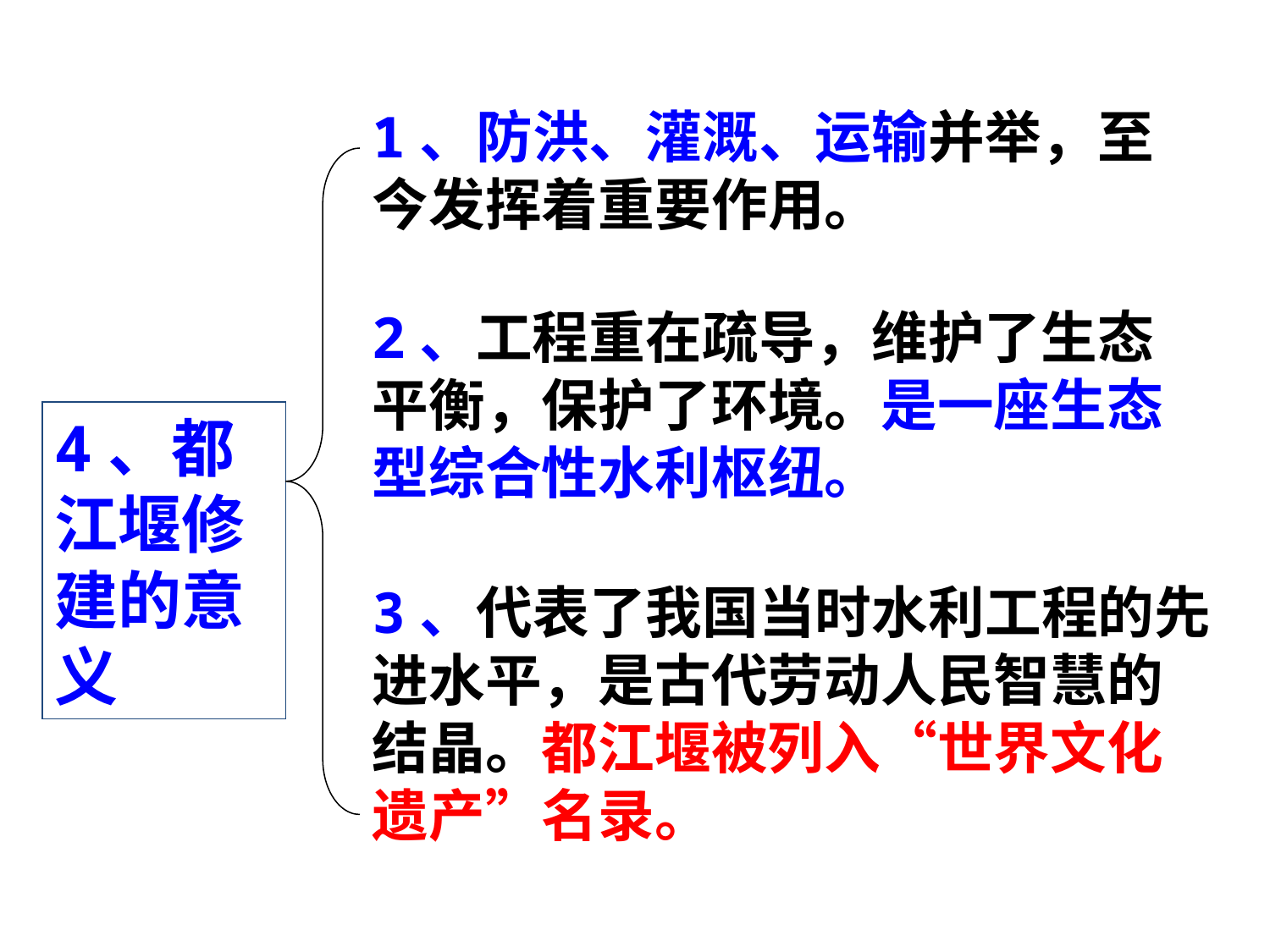

1、防洪、灌溉、运输并举，至今发挥着重要作用。

2、工程重在疏导，维护了生态平衡，保护了环境。是一座生态型综合性水利枢纽。
4、都江堰修建的意义
3、代表了我国当时水利工程的先进水平，是古代劳动人民智慧的结晶。都江堰被列入“世界文化遗产”名录。